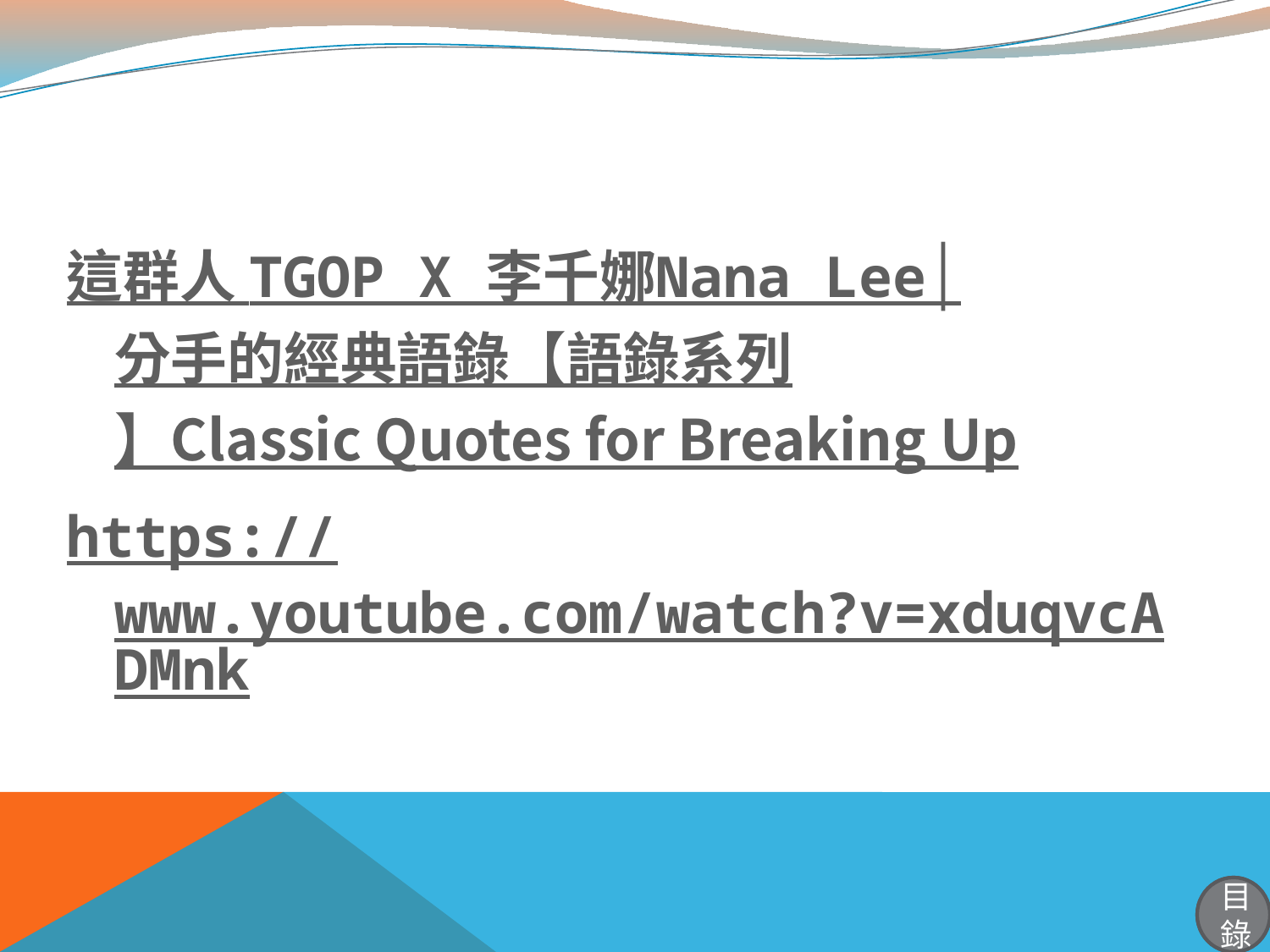

#

這群人 TGOP X 李千娜Nana Lee│分手的經典語錄【語錄系列】Classic Quotes for Breaking Up
https://www.youtube.com/watch?v=xduqvcADMnk